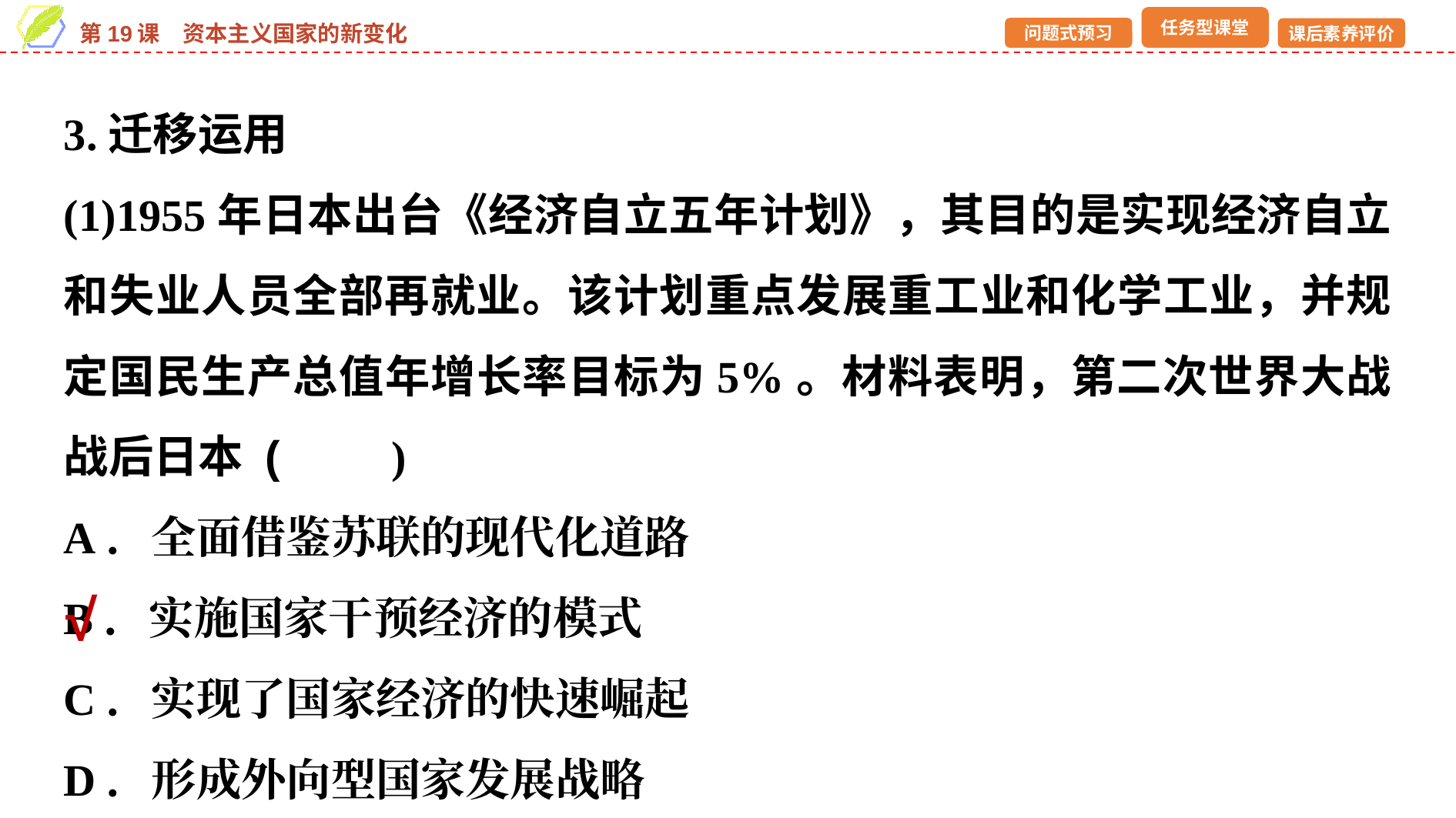

3.迁移运用
(1)1955年日本出台《经济自立五年计划》，其目的是实现经济自立和失业人员全部再就业。该计划重点发展重工业和化学工业，并规定国民生产总值年增长率目标为5%。材料表明，第二次世界大战战后日本 (　　)
A．全面借鉴苏联的现代化道路
B．实施国家干预经济的模式
C．实现了国家经济的快速崛起
D．形成外向型国家发展战略
√